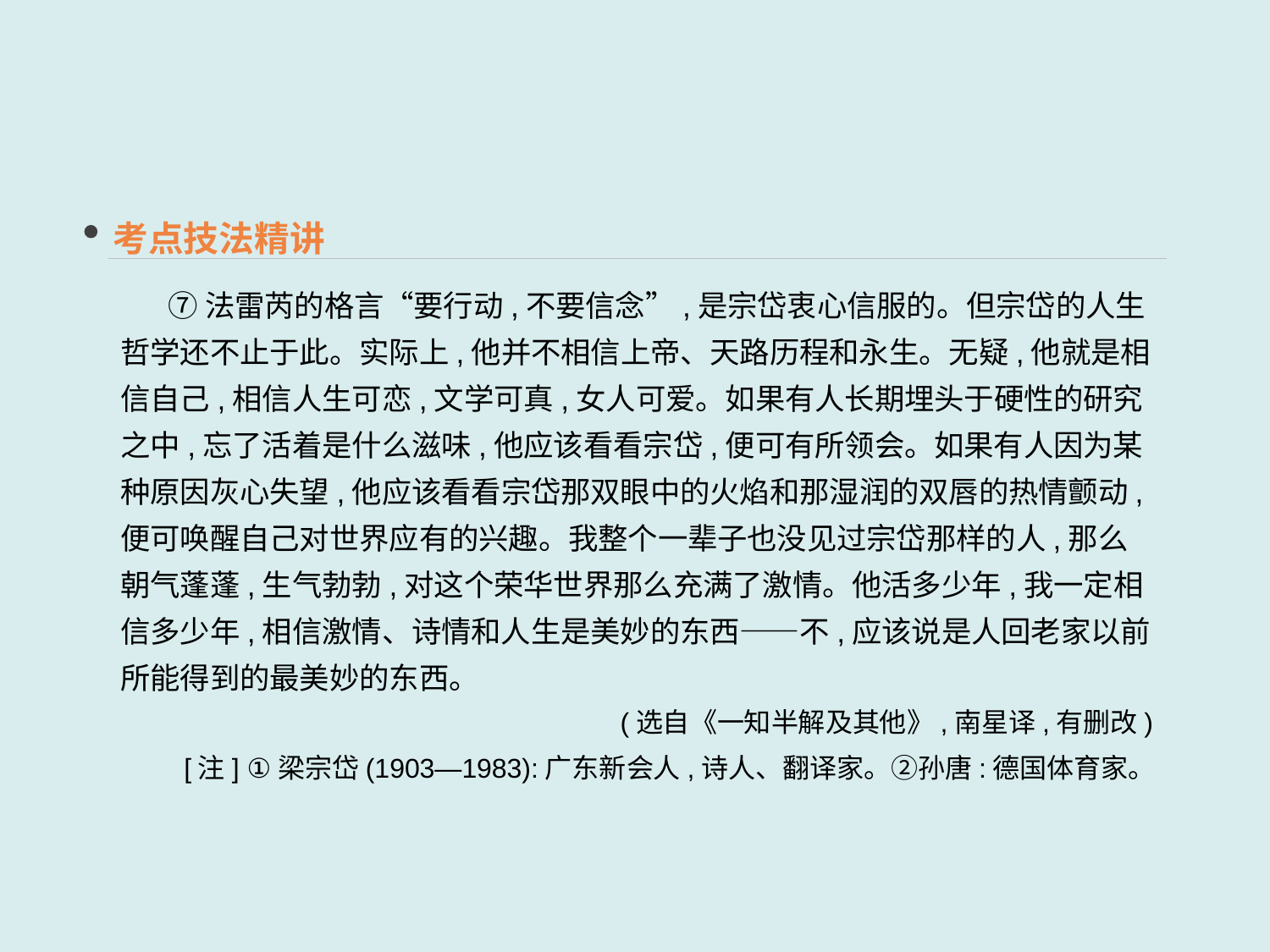

考点技法精讲

       ⑦法雷芮的格言“要行动,不要信念”,是宗岱衷心信服的。但宗岱的人生哲学还不止于此。实际上,他并不相信上帝、天路历程和永生。无疑,他就是相信自己,相信人生可恋,文学可真,女人可爱。如果有人长期埋头于硬性的研究之中,忘了活着是什么滋味,他应该看看宗岱,便可有所领会。如果有人因为某种原因灰心失望,他应该看看宗岱那双眼中的火焰和那湿润的双唇的热情颤动,便可唤醒自己对世界应有的兴趣。我整个一辈子也没见过宗岱那样的人,那么朝气蓬蓬,生气勃勃,对这个荣华世界那么充满了激情。他活多少年,我一定相信多少年,相信激情、诗情和人生是美妙的东西——不,应该说是人回老家以前所能得到的最美妙的东西。
(选自《一知半解及其他》,南星译,有删改)
　　[注] ①梁宗岱(1903—1983):广东新会人,诗人、翻译家。②孙唐:德国体育家。